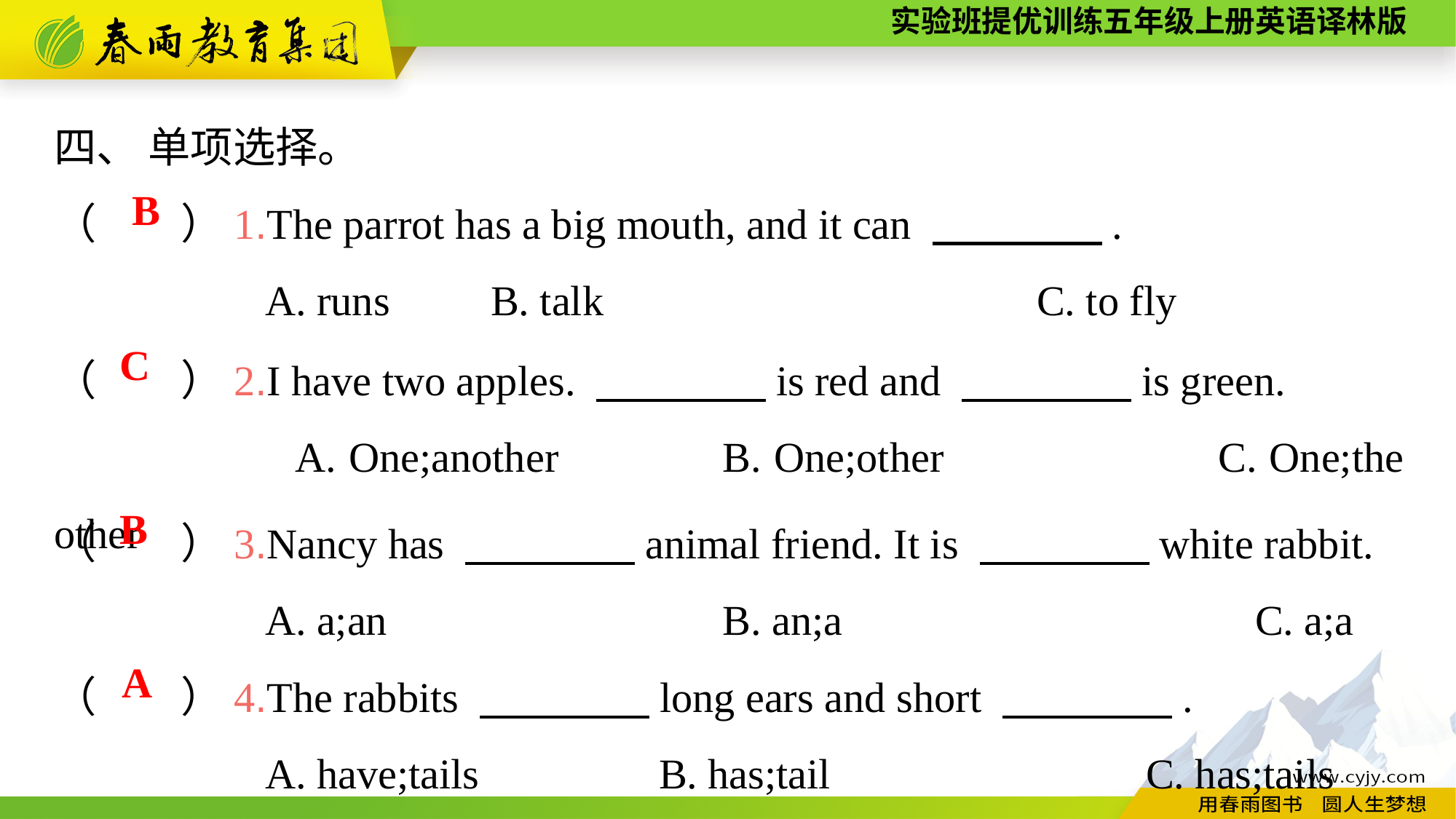

四、 单项选择。
（　　）1.The parrot has a big mouth, and it can 　　　　.
                    A. runs	B. talk				C. to fly
B
（　　）2.I have two apples. 　　　　is red and 　　　　is green.
                   A. One;another             B. One;other			C. One;the other
C
（　　）3.Nancy has 　　　　animal friend. It is 　　　　white rabbit.
                    A. a;an	                      B. an;a				C. a;a
B
（　　）4.The rabbits 　　　　long ears and short 　　　　.
                    A. have;tails                 B. has;tail			C. has;tails
A